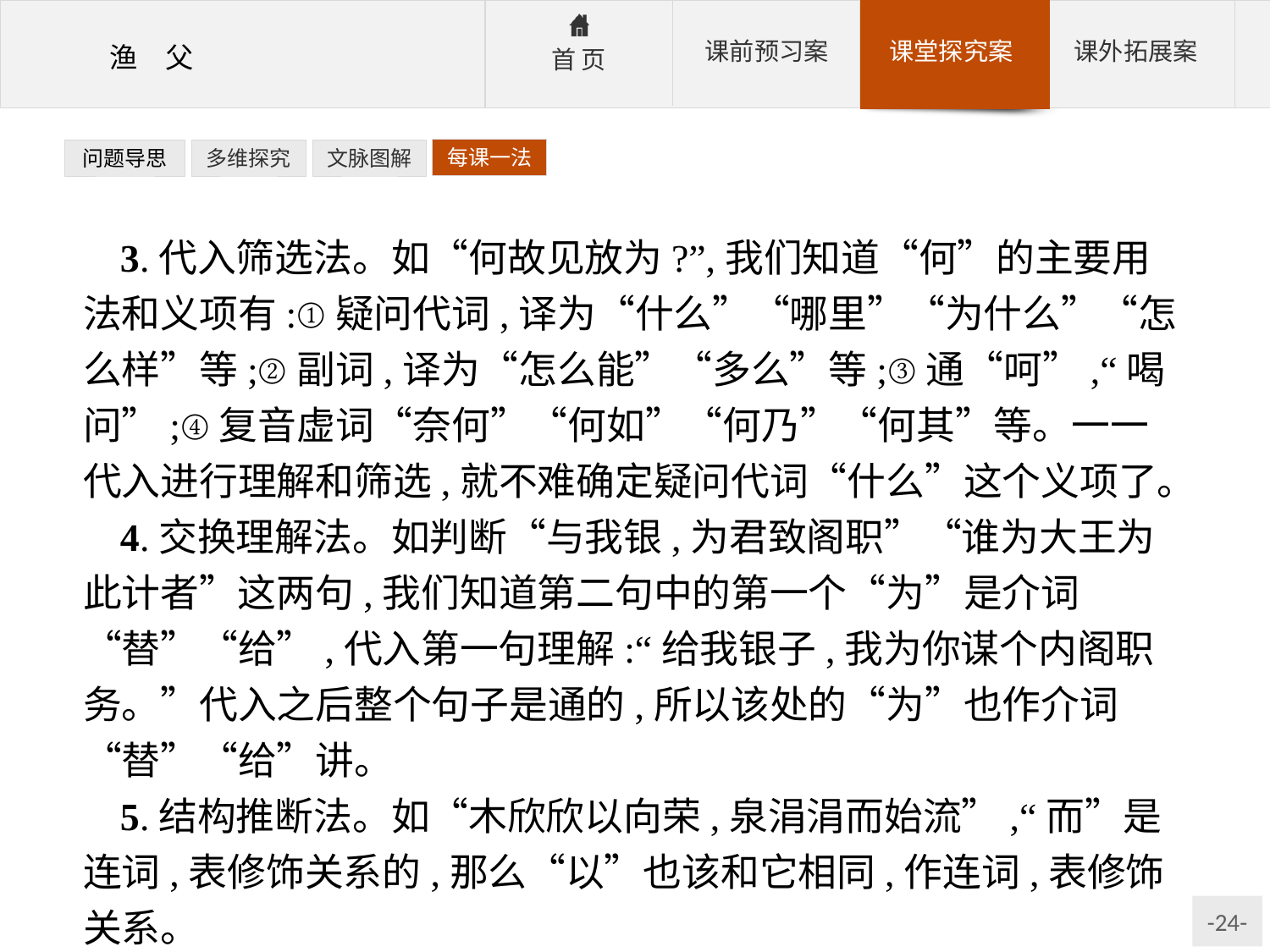

每课一法
问题导思
多维探究
文脉图解
3.代入筛选法。如“何故见放为?”,我们知道“何”的主要用法和义项有:①疑问代词,译为“什么”“哪里”“为什么”“怎么样”等;②副词,译为“怎么能”“多么”等;③通“呵”,“喝问”;④复音虚词“奈何”“何如”“何乃”“何其”等。一一代入进行理解和筛选,就不难确定疑问代词“什么”这个义项了。
4.交换理解法。如判断“与我银,为君致阁职”“谁为大王为此计者”这两句,我们知道第二句中的第一个“为”是介词“替”“给”,代入第一句理解:“给我银子,我为你谋个内阁职务。”代入之后整个句子是通的,所以该处的“为”也作介词“替”“给”讲。
5.结构推断法。如“木欣欣以向荣,泉涓涓而始流”,“而”是连词,表修饰关系的,那么“以”也该和它相同,作连词,表修饰关系。